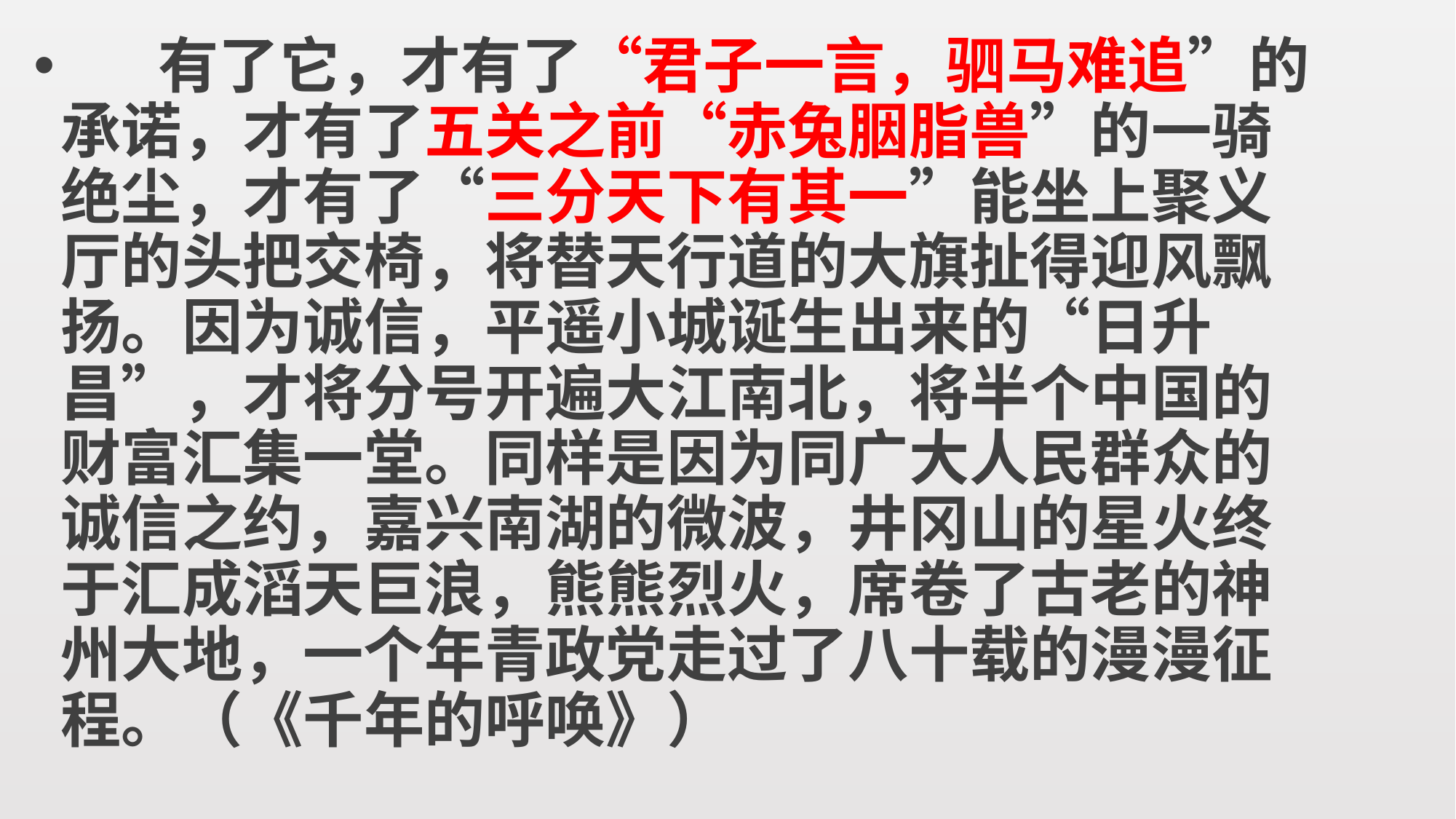

有了它，才有了“君子一言，驷马难追”的承诺，才有了五关之前“赤兔胭脂兽”的一骑绝尘，才有了“三分天下有其一”能坐上聚义厅的头把交椅，将替天行道的大旗扯得迎风飘扬。因为诚信，平遥小城诞生出来的“日升昌”，才将分号开遍大江南北，将半个中国的财富汇集一堂。同样是因为同广大人民群众的诚信之约，嘉兴南湖的微波，井冈山的星火终于汇成滔天巨浪，熊熊烈火，席卷了古老的神州大地，一个年青政党走过了八十载的漫漫征程。（《千年的呼唤》）